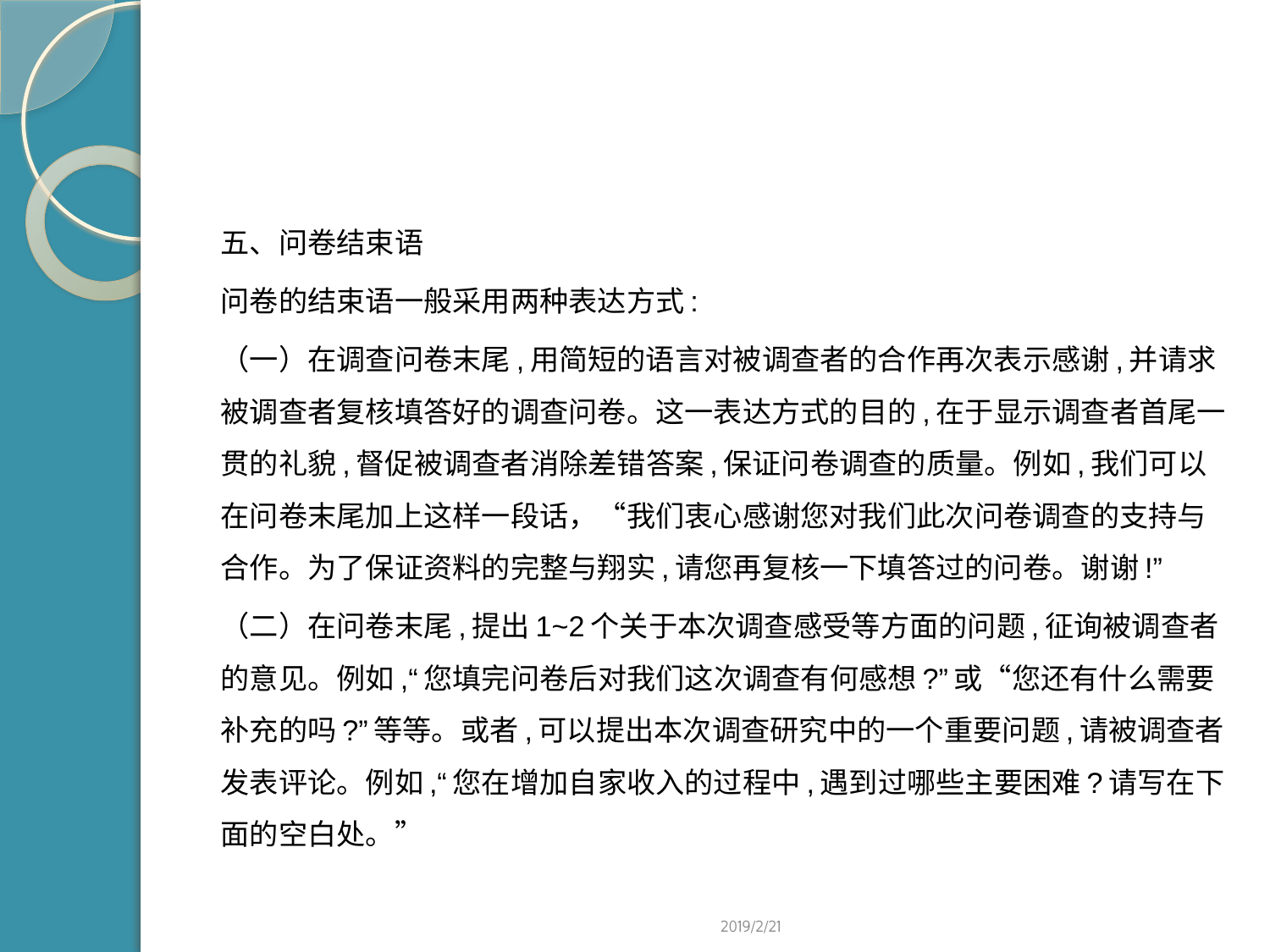

#
五、问卷结束语
问卷的结束语一般采用两种表达方式:
（一）在调查问卷末尾,用简短的语言对被调查者的合作再次表示感谢,并请求被调查者复核填答好的调查问卷。这一表达方式的目的,在于显示调查者首尾一贯的礼貌,督促被调查者消除差错答案,保证问卷调查的质量。例如,我们可以在问卷末尾加上这样一段话，“我们衷心感谢您对我们此次问卷调查的支持与合作。为了保证资料的完整与翔实,请您再复核一下填答过的问卷。谢谢!”
（二）在问卷末尾,提出1~2个关于本次调查感受等方面的问题,征询被调查者的意见。例如,“您填完问卷后对我们这次调查有何感想?”或“您还有什么需要补充的吗?”等等。或者,可以提出本次调查研究中的一个重要问题,请被调查者发表评论。例如,“您在增加自家收入的过程中,遇到过哪些主要困难?请写在下面的空白处。”
2019/2/21